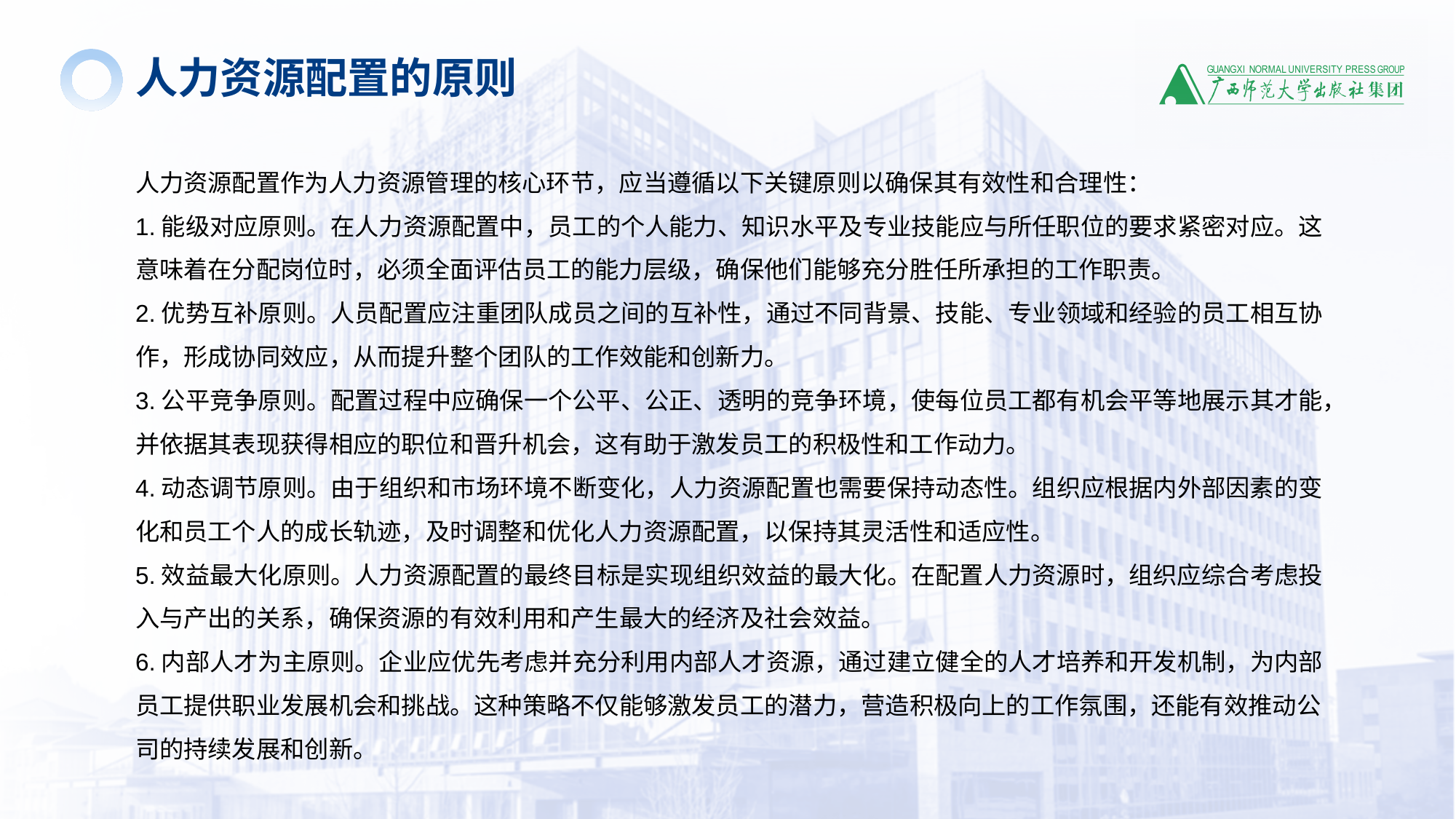

人力资源配置的原则

人力资源配置作为人力资源管理的核心环节，应当遵循以下关键原则以确保其有效性和合理性：
1.能级对应原则。在人力资源配置中，员工的个人能力、知识水平及专业技能应与所任职位的要求紧密对应。这意味着在分配岗位时，必须全面评估员工的能力层级，确保他们能够充分胜任所承担的工作职责。
2.优势互补原则。人员配置应注重团队成员之间的互补性，通过不同背景、技能、专业领域和经验的员工相互协作，形成协同效应，从而提升整个团队的工作效能和创新力。
3.公平竞争原则。配置过程中应确保一个公平、公正、透明的竞争环境，使每位员工都有机会平等地展示其才能，并依据其表现获得相应的职位和晋升机会，这有助于激发员工的积极性和工作动力。
4.动态调节原则。由于组织和市场环境不断变化，人力资源配置也需要保持动态性。组织应根据内外部因素的变化和员工个人的成长轨迹，及时调整和优化人力资源配置，以保持其灵活性和适应性。
5.效益最大化原则。人力资源配置的最终目标是实现组织效益的最大化。在配置人力资源时，组织应综合考虑投入与产出的关系，确保资源的有效利用和产生最大的经济及社会效益。
6.内部人才为主原则。企业应优先考虑并充分利用内部人才资源，通过建立健全的人才培养和开发机制，为内部员工提供职业发展机会和挑战。这种策略不仅能够激发员工的潜力，营造积极向上的工作氛围，还能有效推动公司的持续发展和创新。